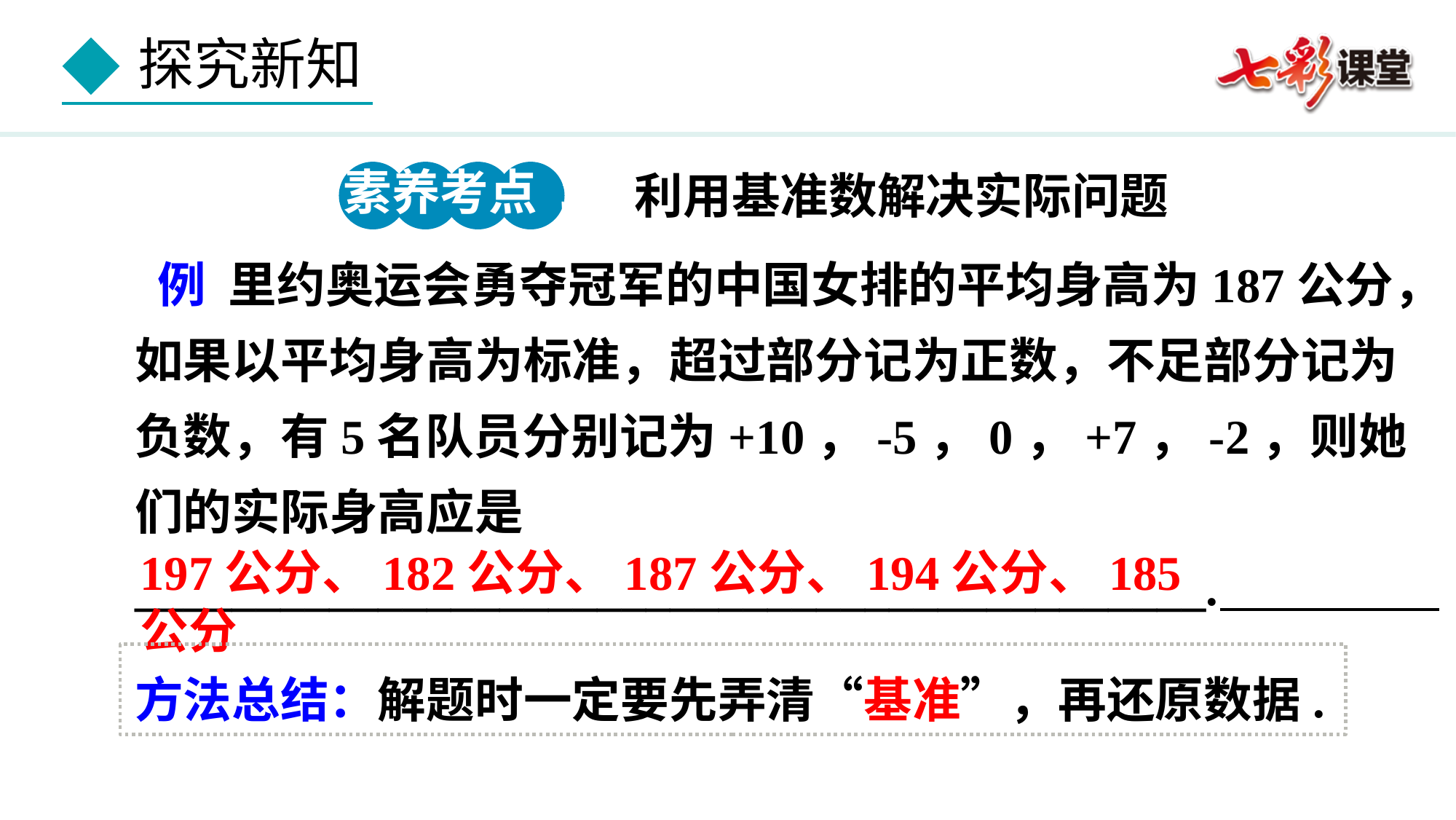

素养考点 3

利用基准数解决实际问题
 例  里约奥运会勇夺冠军的中国女排的平均身高为187公分，如果以平均身高为标准，超过部分记为正数，不足部分记为负数，有5名队员分别记为+10，-5，0，+7，-2，则她们的实际身高应是____________________________________________.
197公分、182公分、187公分、194公分、185公分
方法总结：解题时一定要先弄清“基准”，再还原数据.